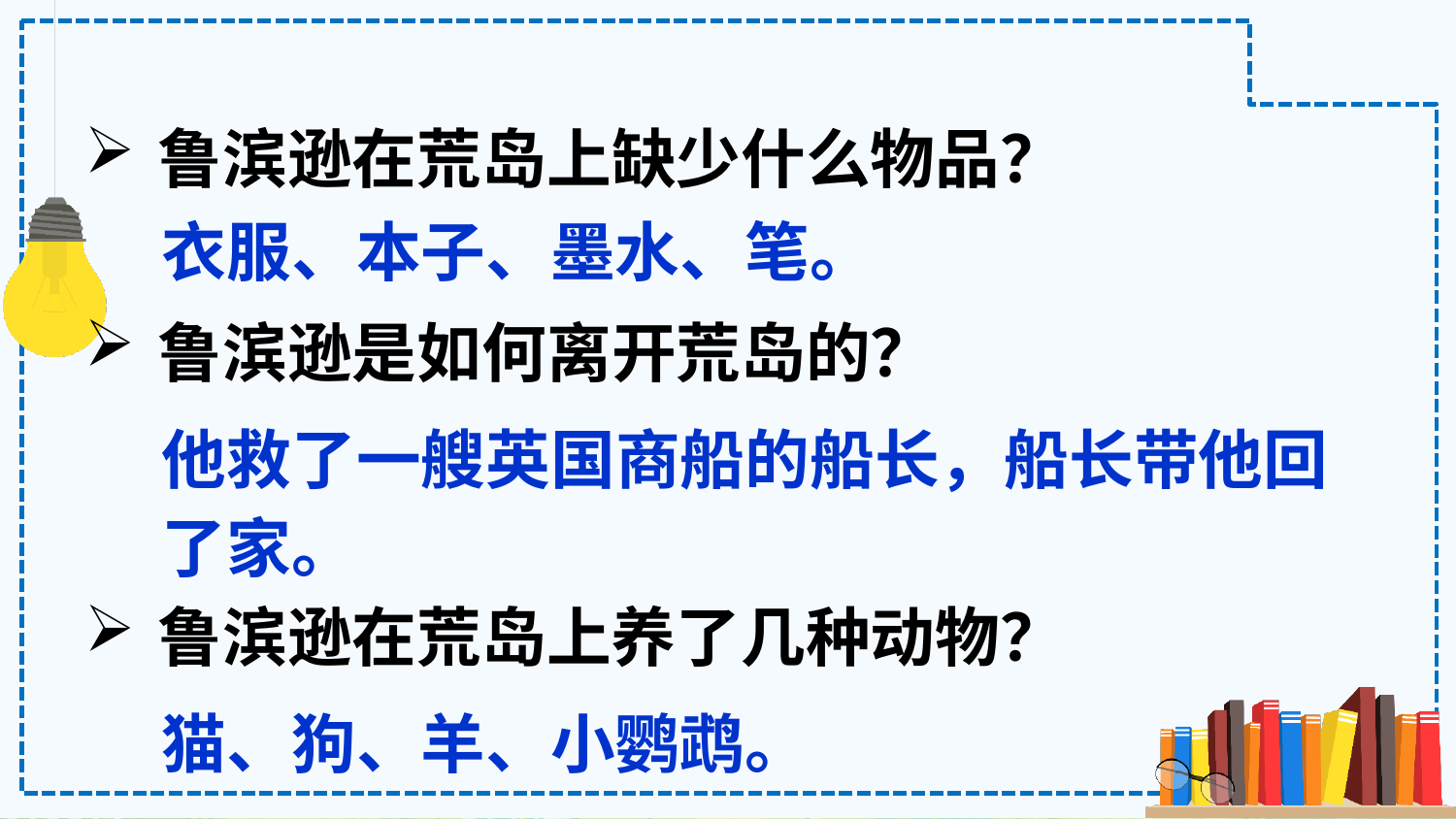

鲁滨逊在荒岛上缺少什么物品？
衣服、本子、墨水、笔。
鲁滨逊是如何离开荒岛的？
他救了一艘英国商船的船长，船长带他回了家。
鲁滨逊在荒岛上养了几种动物？
猫、狗、羊、小鹦鹉。